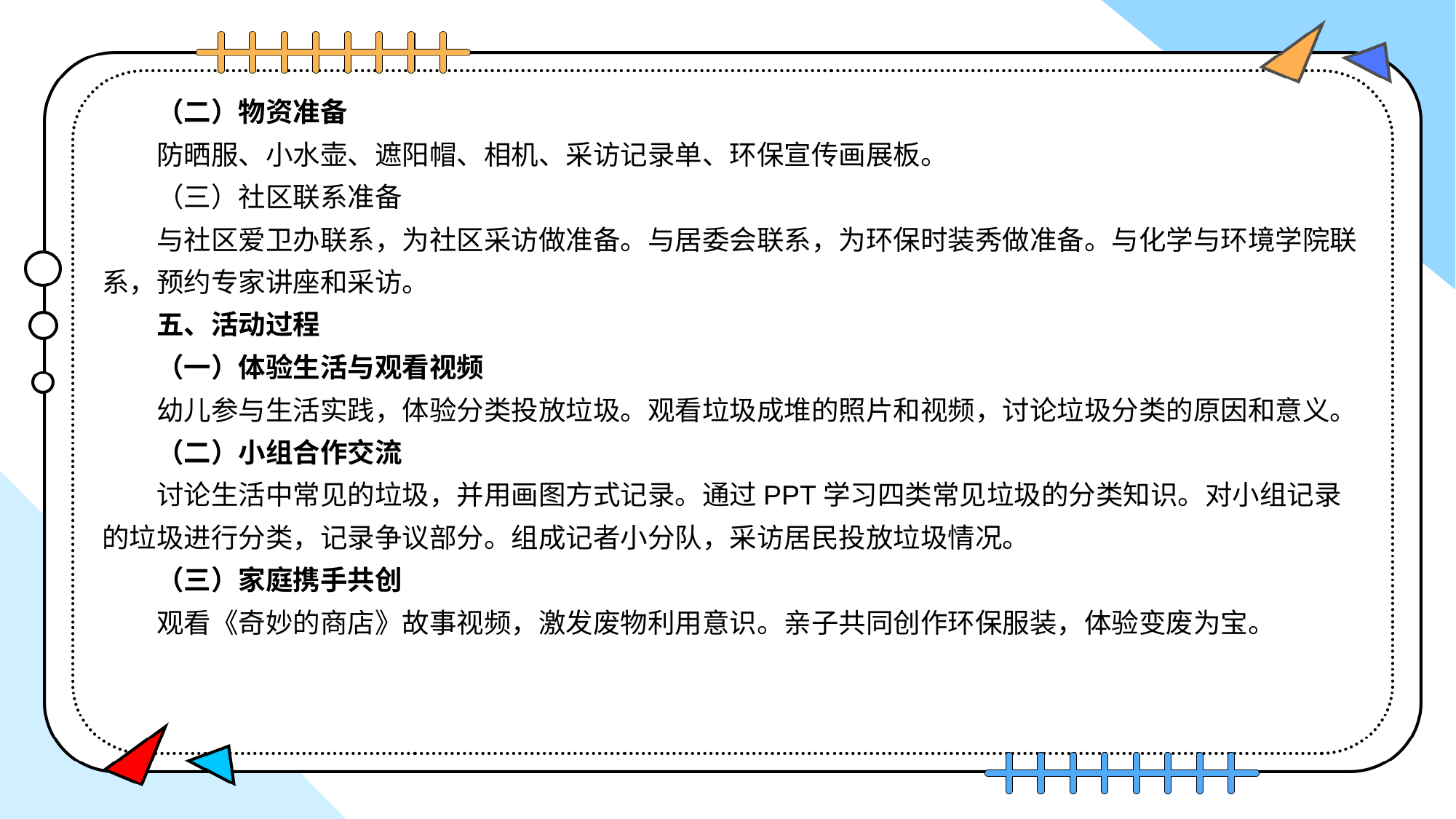

（二）物资准备
防晒服、小水壶、遮阳帽、相机、采访记录单、环保宣传画展板。
（三）社区联系准备
与社区爱卫办联系，为社区采访做准备。与居委会联系，为环保时装秀做准备。与化学与环境学院联系，预约专家讲座和采访。
五、活动过程
（一）体验生活与观看视频
幼儿参与生活实践，体验分类投放垃圾。观看垃圾成堆的照片和视频，讨论垃圾分类的原因和意义。
（二）小组合作交流
讨论生活中常见的垃圾，并用画图方式记录。通过PPT学习四类常见垃圾的分类知识。对小组记录的垃圾进行分类，记录争议部分。组成记者小分队，采访居民投放垃圾情况。
（三）家庭携手共创
观看《奇妙的商店》故事视频，激发废物利用意识。亲子共同创作环保服装，体验变废为宝。